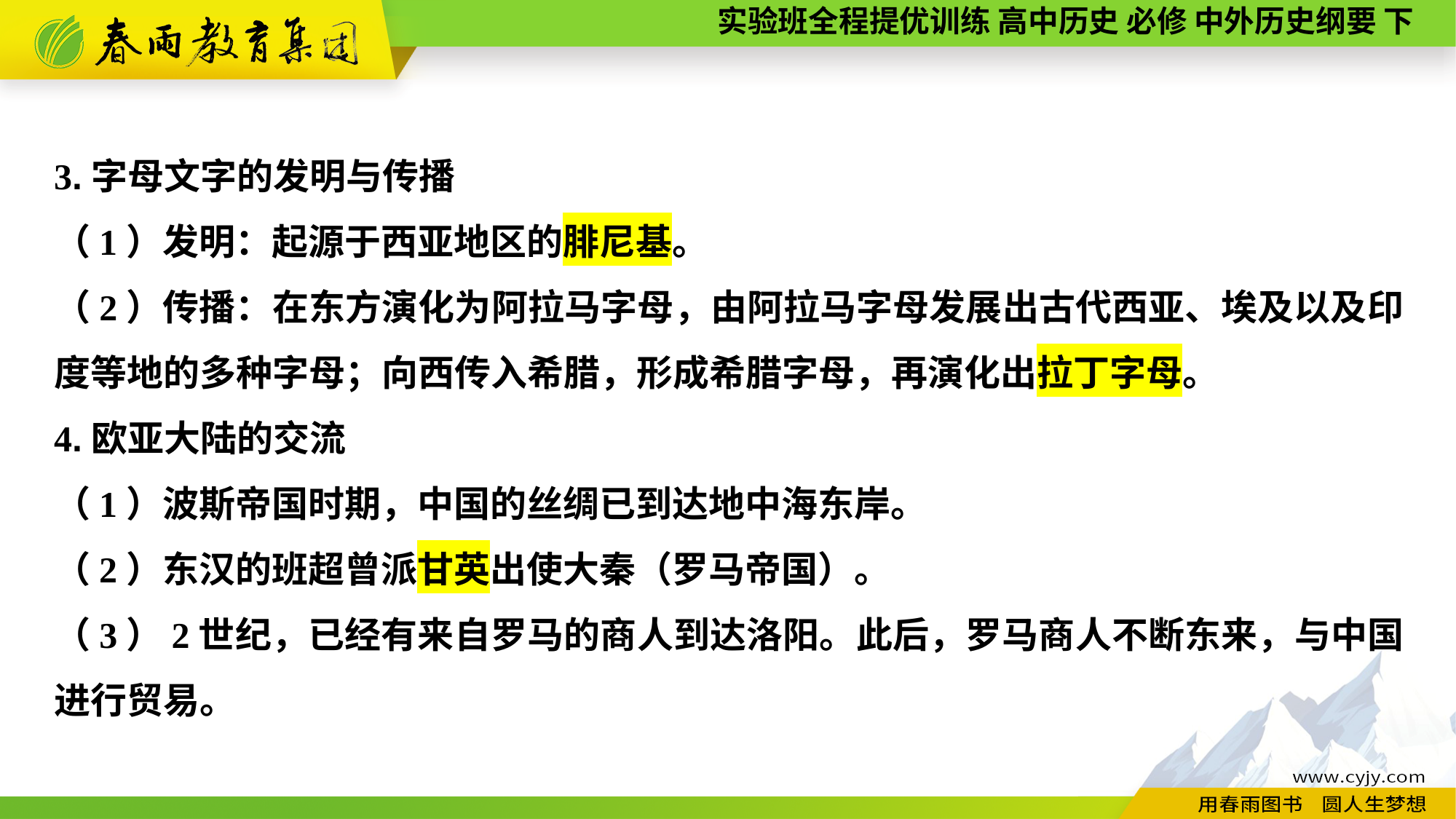

3.字母文字的发明与传播
（1）发明：起源于西亚地区的腓尼基。
（2）传播：在东方演化为阿拉马字母，由阿拉马字母发展出古代西亚、埃及以及印度等地的多种字母；向西传入希腊，形成希腊字母，再演化出拉丁字母。
4.欧亚大陆的交流
（1）波斯帝国时期，中国的丝绸已到达地中海东岸。
（2）东汉的班超曾派甘英出使大秦（罗马帝国）。
（3）2世纪，已经有来自罗马的商人到达洛阳。此后，罗马商人不断东来，与中国进行贸易。